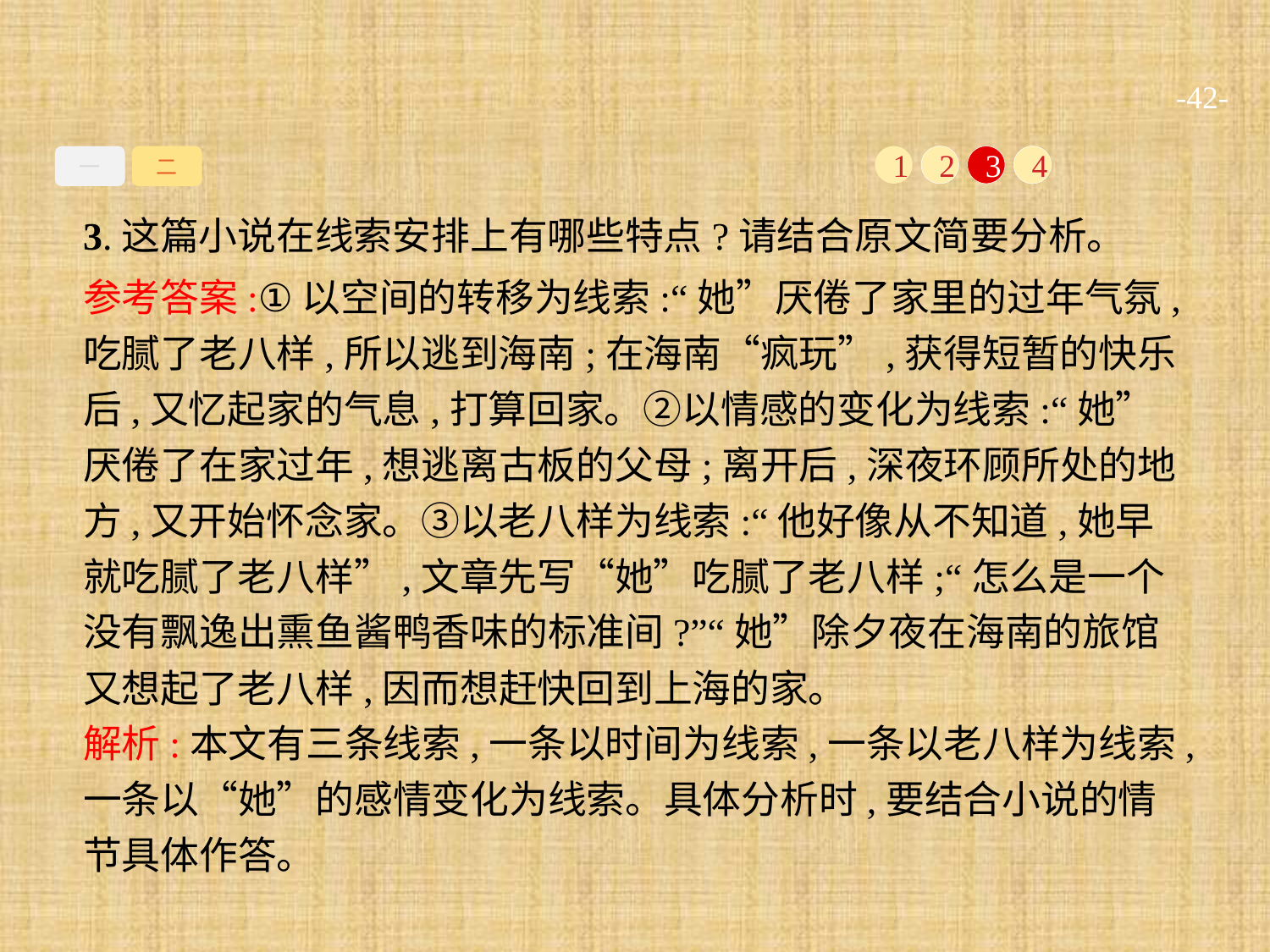

-42-
一
二
1
2
3
4
3.这篇小说在线索安排上有哪些特点?请结合原文简要分析。
参考答案:①以空间的转移为线索:“她”厌倦了家里的过年气氛,吃腻了老八样,所以逃到海南;在海南“疯玩”,获得短暂的快乐后,又忆起家的气息,打算回家。②以情感的变化为线索:“她”厌倦了在家过年,想逃离古板的父母;离开后,深夜环顾所处的地方,又开始怀念家。③以老八样为线索:“他好像从不知道,她早就吃腻了老八样”,文章先写“她”吃腻了老八样;“怎么是一个没有飘逸出熏鱼酱鸭香味的标准间?”“她”除夕夜在海南的旅馆又想起了老八样,因而想赶快回到上海的家。
解析:本文有三条线索,一条以时间为线索,一条以老八样为线索,一条以“她”的感情变化为线索。具体分析时,要结合小说的情节具体作答。